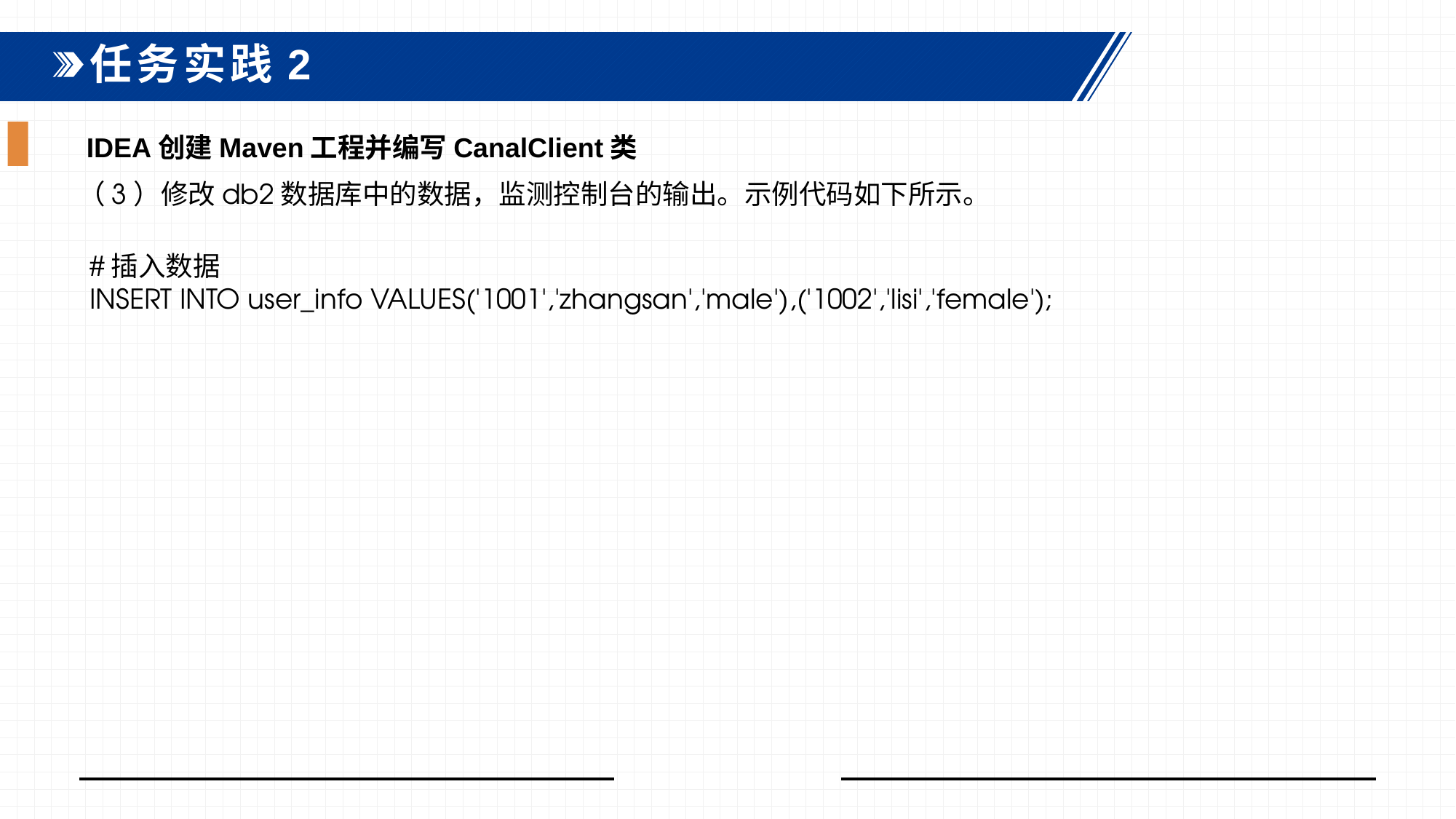

任务实践2
IDEA创建Maven工程并编写CanalClient类
（3）修改db2数据库中的数据，监测控制台的输出。示例代码如下所示。
#插入数据 INSERT INTO user_info VALUES('1001','zhangsan','male'),('1002','lisi','female');